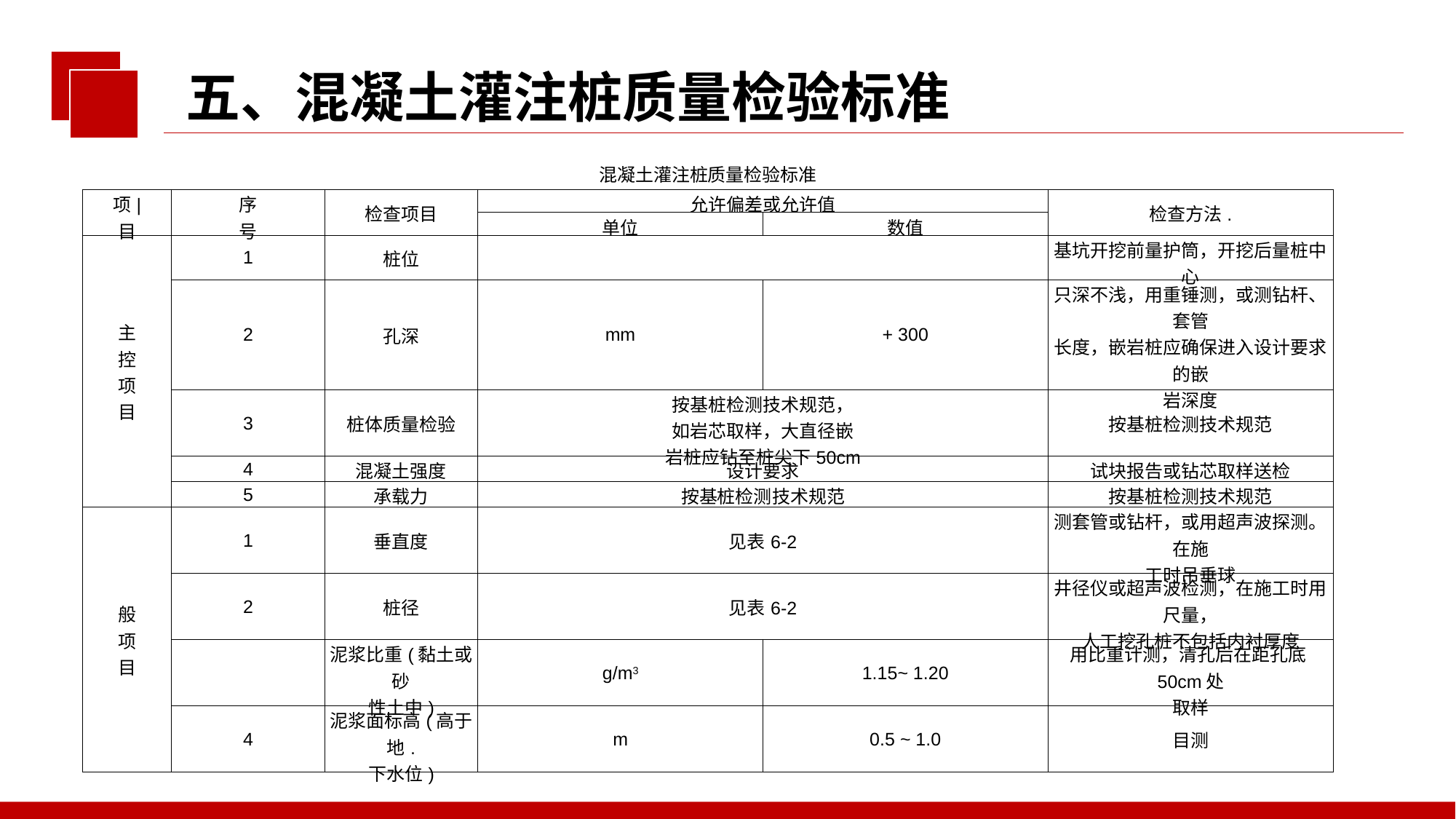

五、混凝土灌注桩质量检验标准
| 混凝土灌注桩质量检验标准 |  |  |  |  |  |
| --- | --- | --- | --- | --- | --- |
| 项| 目 | 序 号 | 检查项目 | 允许偏差或允许值 |  | 检查方法. |
|  |  |  | 单位 | 数值 |  |
| 主 控 项 目 | 1 | 桩位 |  |  | 基坑开挖前量护筒，开挖后量桩中心 |
|  | 2 | 孔深 | mm | + 300 | 只深不浅，用重锤测，或测钻杆、套管 长度，嵌岩桩应确保进入设计要求的嵌 岩深度 |
|  | 3 | 桩体质量检验 | 按基桩检测技术规范， 如岩芯取样，大直径嵌 岩桩应钻至桩尖下50cm |  | 按基桩检测技术规范 |
|  | 4 | 混凝土强度 | 设计要求 |  | 试块报告或钻芯取样送检 |
|  | 5 | 承载力 | 按基桩检测技术规范 |  | 按基桩检测技术规范 |
| 般 项 目 | 1 | 垂直度 | 见表6-2 |  | 测套管或钻杆，或用超声波探测。在施 工时吊垂球 |
|  | 2 | 桩径 | 见表6-2 |  | 井径仪或超声波检测，在施工时用尺量， 人工挖孔桩不包括内衬厚度 |
|  |  | 泥浆比重(黏土或砂 性土中) | g/m3 | 1.15~ 1.20 | 用比重计测，清孔后在距孔底50cm处 取样 |
|  | 4 | 泥浆面标高(高于地. 下水位) | m | 0.5 ~ 1.0 | 目测 |